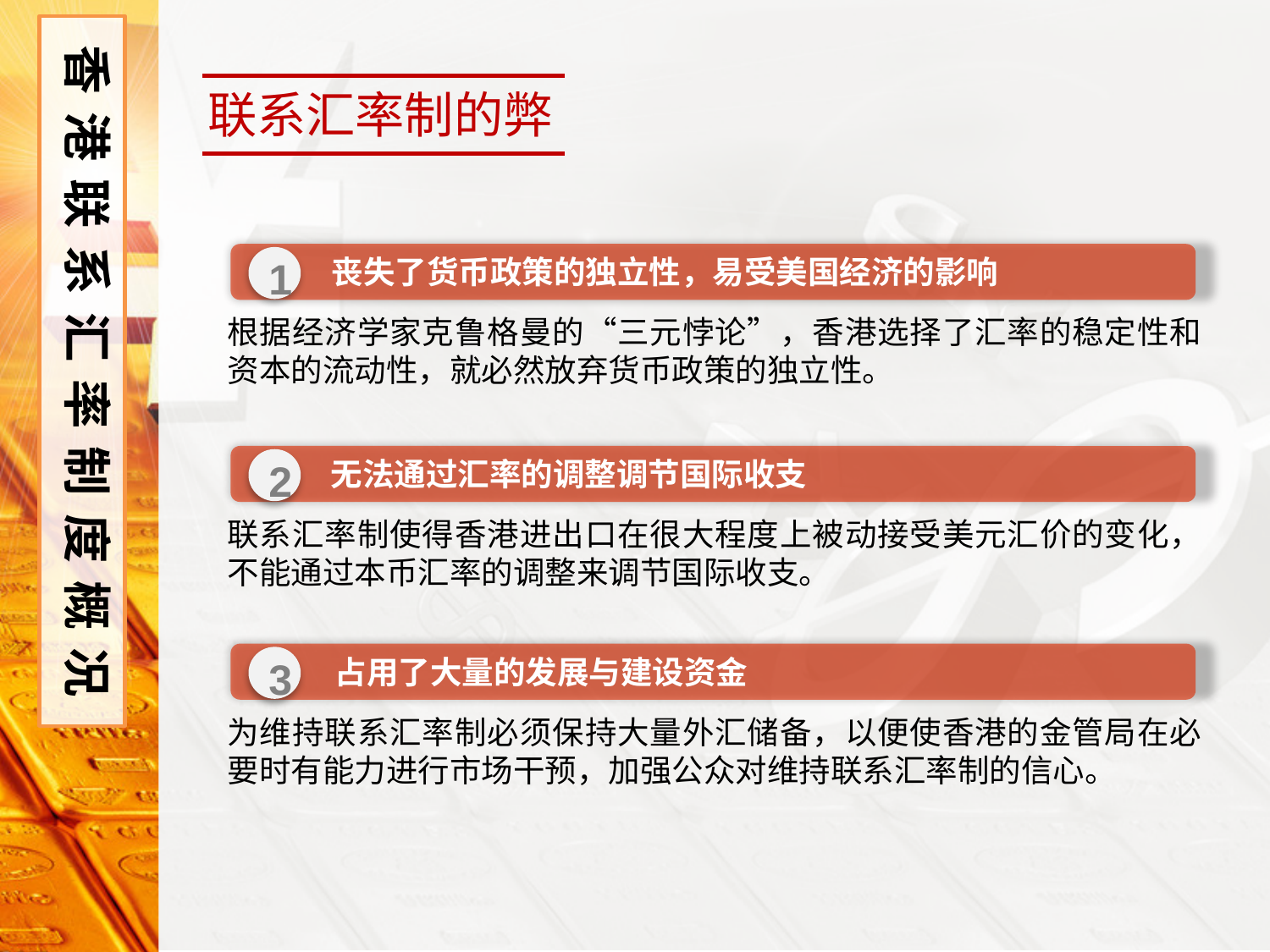

香港联系汇率制度概况
联系汇率制的弊

1
丧失了货币政策的独立性，易受美国经济的影响
根据经济学家克鲁格曼的“三元悖论”，香港选择了汇率的稳定性和资本的流动性，就必然放弃货币政策的独立性。

2
无法通过汇率的调整调节国际收支
联系汇率制使得香港进出口在很大程度上被动接受美元汇价的变化，不能通过本币汇率的调整来调节国际收支。

3
占用了大量的发展与建设资金
为维持联系汇率制必须保持大量外汇储备，以便使香港的金管局在必要时有能力进行市场干预，加强公众对维持联系汇率制的信心。